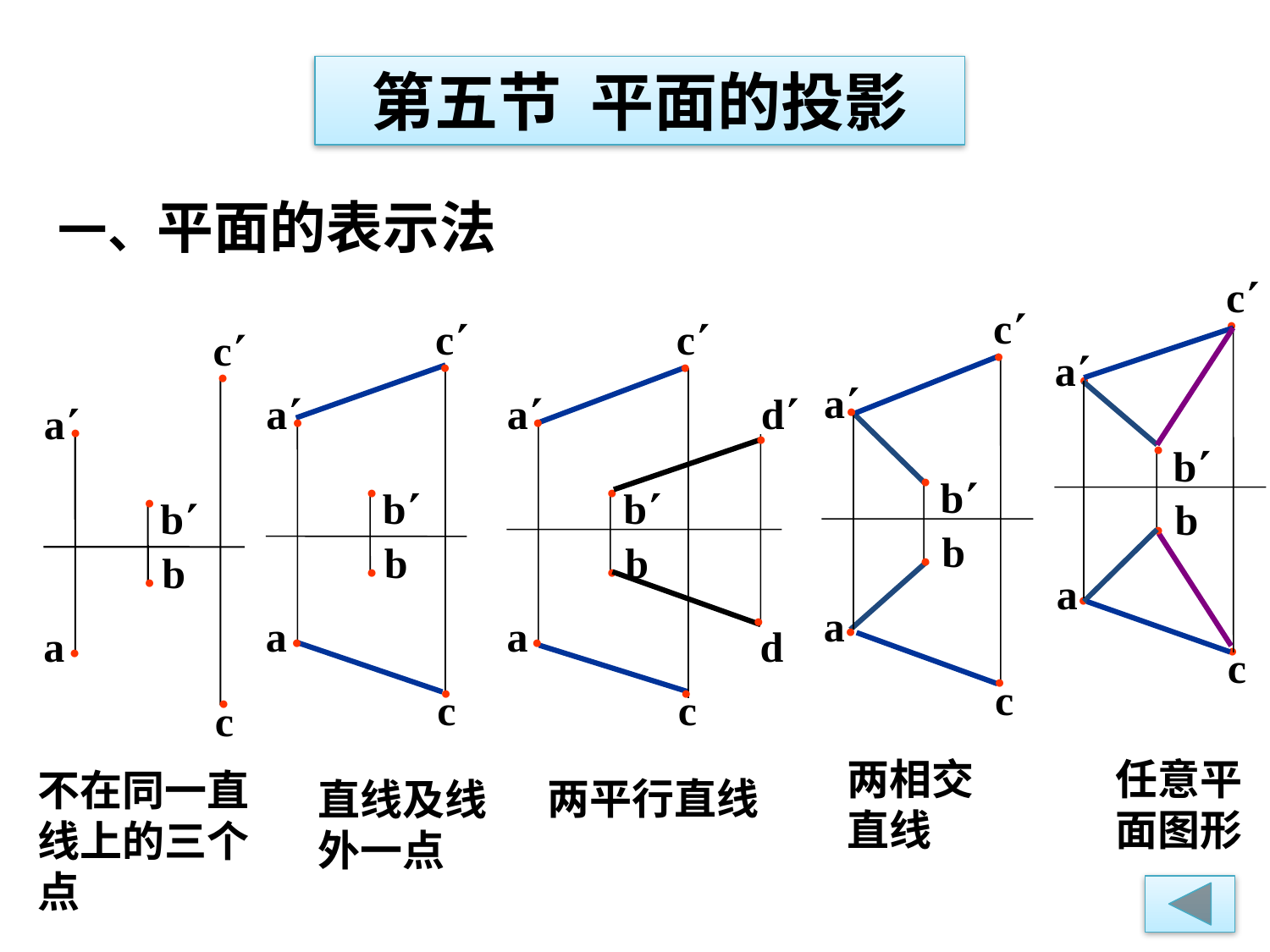

第五节  平面的投影
一、平面的表示法
c′
●

a′
●

●
b′

b
●

a
●

●
c
c′
●

a′
●

●
b′

b
●
a
●

●
c
c′
●

a′
●

●
b′

b

●
a
●
●
c
c′
●

a′
●

●
b′

b
●
a
●

●
c
c′
●

a′
●

●
b′

b

●
a
●
●
c

d′
●

●
d

两相交直线
任意平面图形
不在同一直线上的三个点

直线及线外一点
两平行直线